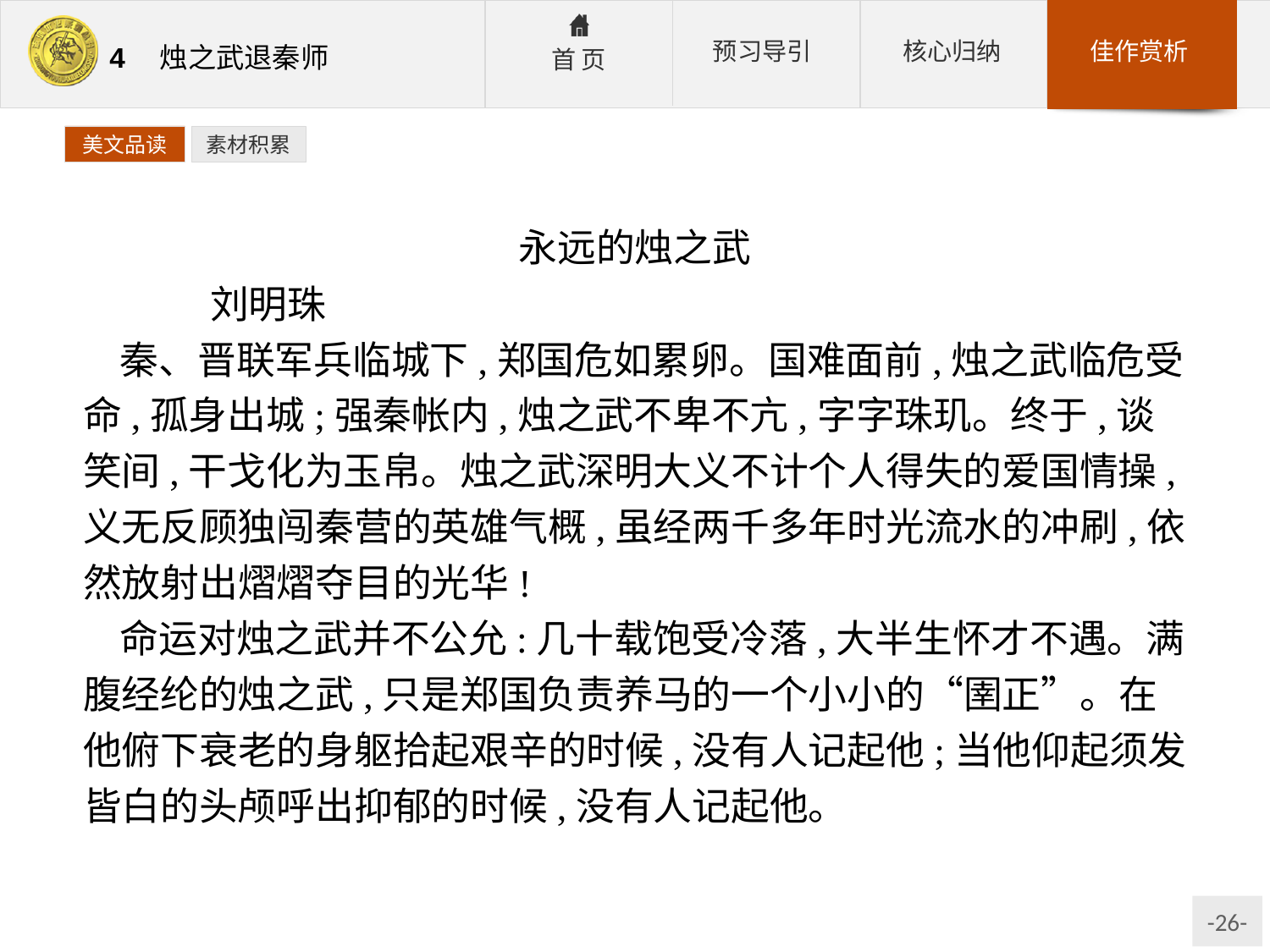

美文品读
素材积累
永远的烛之武
	刘明珠
秦、晋联军兵临城下,郑国危如累卵。国难面前,烛之武临危受命,孤身出城;强秦帐内,烛之武不卑不亢,字字珠玑。终于,谈笑间,干戈化为玉帛。烛之武深明大义不计个人得失的爱国情操,义无反顾独闯秦营的英雄气概,虽经两千多年时光流水的冲刷,依然放射出熠熠夺目的光华!
命运对烛之武并不公允:几十载饱受冷落,大半生怀才不遇。满腹经纶的烛之武,只是郑国负责养马的一个小小的“圉正”。在他俯下衰老的身躯拾起艰辛的时候,没有人记起他;当他仰起须发皆白的头颅呼出抑郁的时候,没有人记起他。